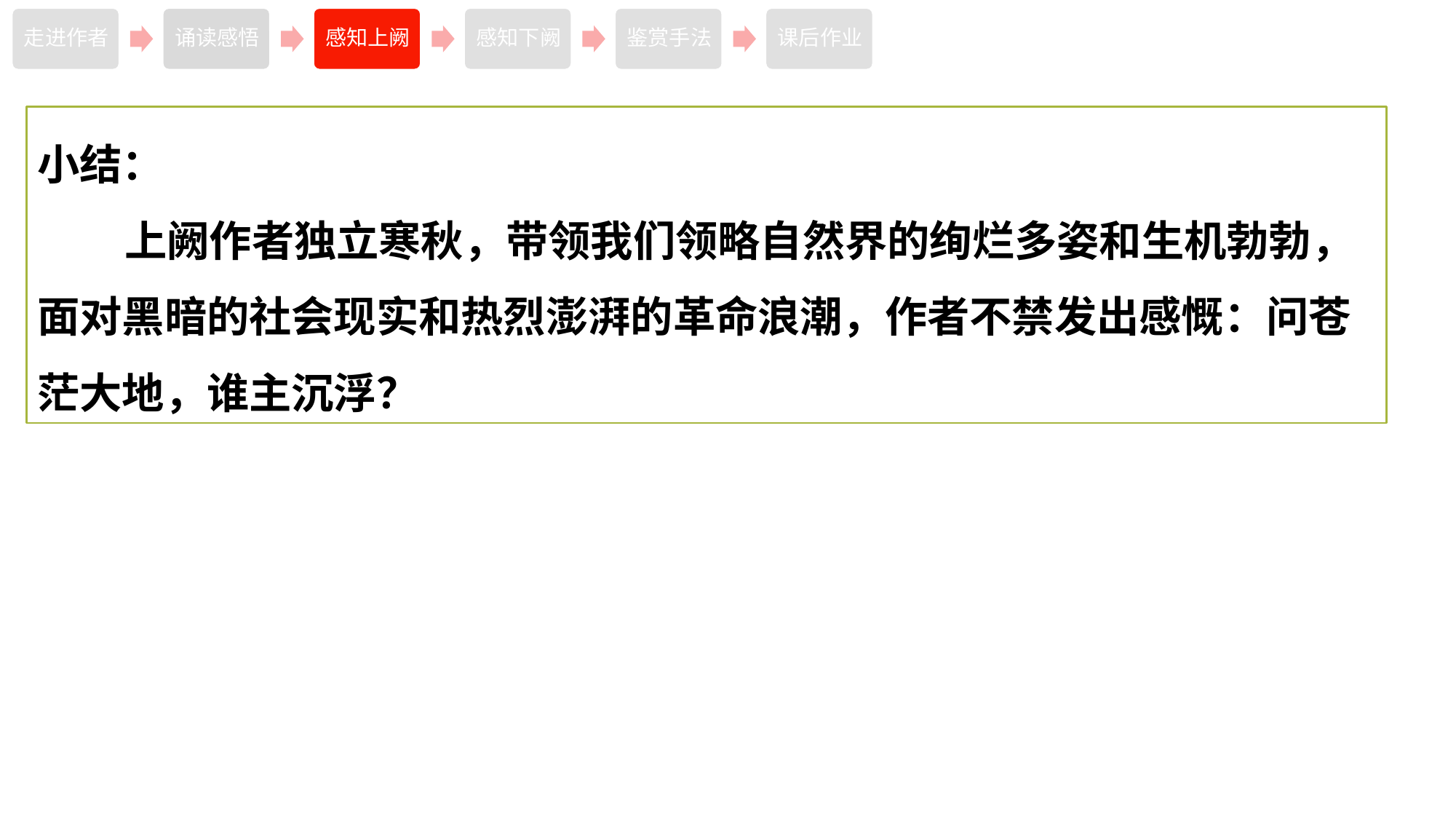

走进作者

诵读感悟

感知上阙

感知下阙

鉴赏手法

课后作业
小结：
        上阙作者独立寒秋，带领我们领略自然界的绚烂多姿和生机勃勃，面对黑暗的社会现实和热烈澎湃的革命浪潮，作者不禁发出感慨：问苍茫大地，谁主沉浮？